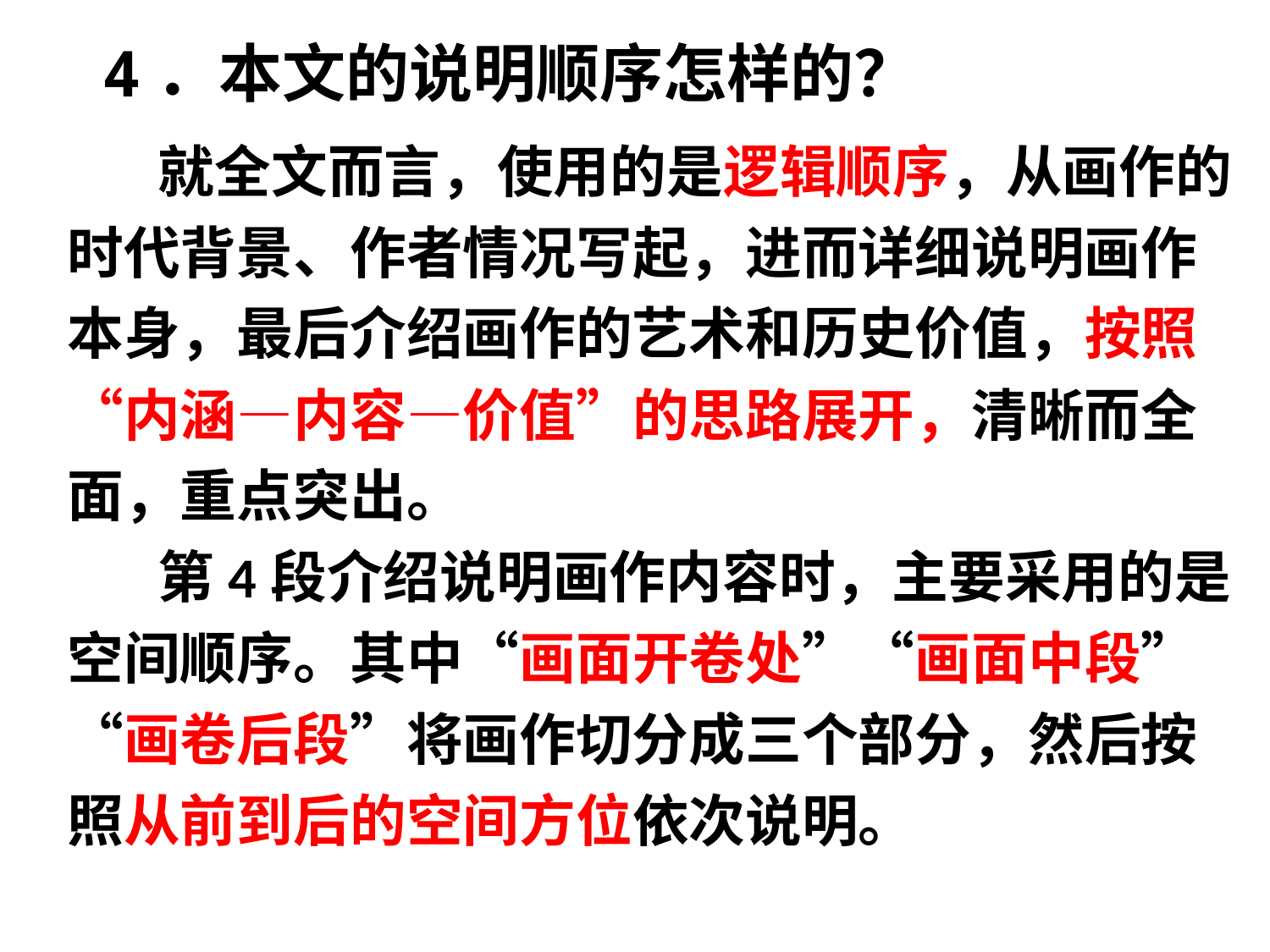

4．本文的说明顺序怎样的？
      就全文而言，使用的是逻辑顺序，从画作的时代背景、作者情况写起，进而详细说明画作本身，最后介绍画作的艺术和历史价值，按照“内涵—内容—价值”的思路展开，清晰而全面，重点突出。
      第4段介绍说明画作内容时，主要采用的是空间顺序。其中“画面开卷处”“画面中段”“画卷后段”将画作切分成三个部分，然后按照从前到后的空间方位依次说明。